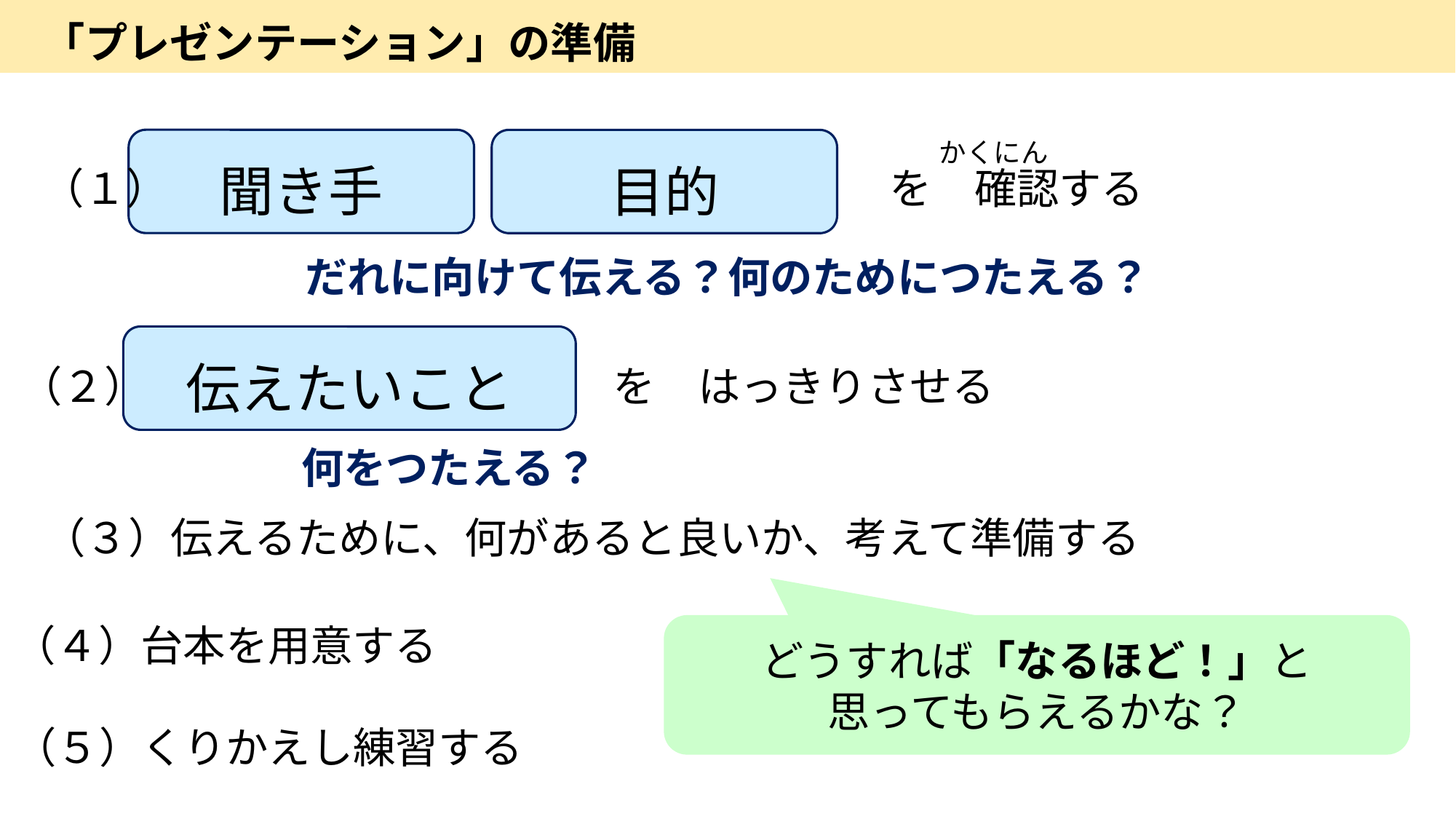

「プレゼンテーション」の準備
聞き手
目的
かくにん
（１）　　　　　　　　　　　　　　　　　を　確認する
だれに向けて伝える？何のためにつたえる？
伝えたいこと
（２）　　　　　　　　　　　を　はっきりさせる
何をつたえる？
（３）伝えるために、何があると良いか、考えて準備する
（４）台本を用意する
どうすれば「なるほど！」と
思ってもらえるかな？
（５）くりかえし練習する